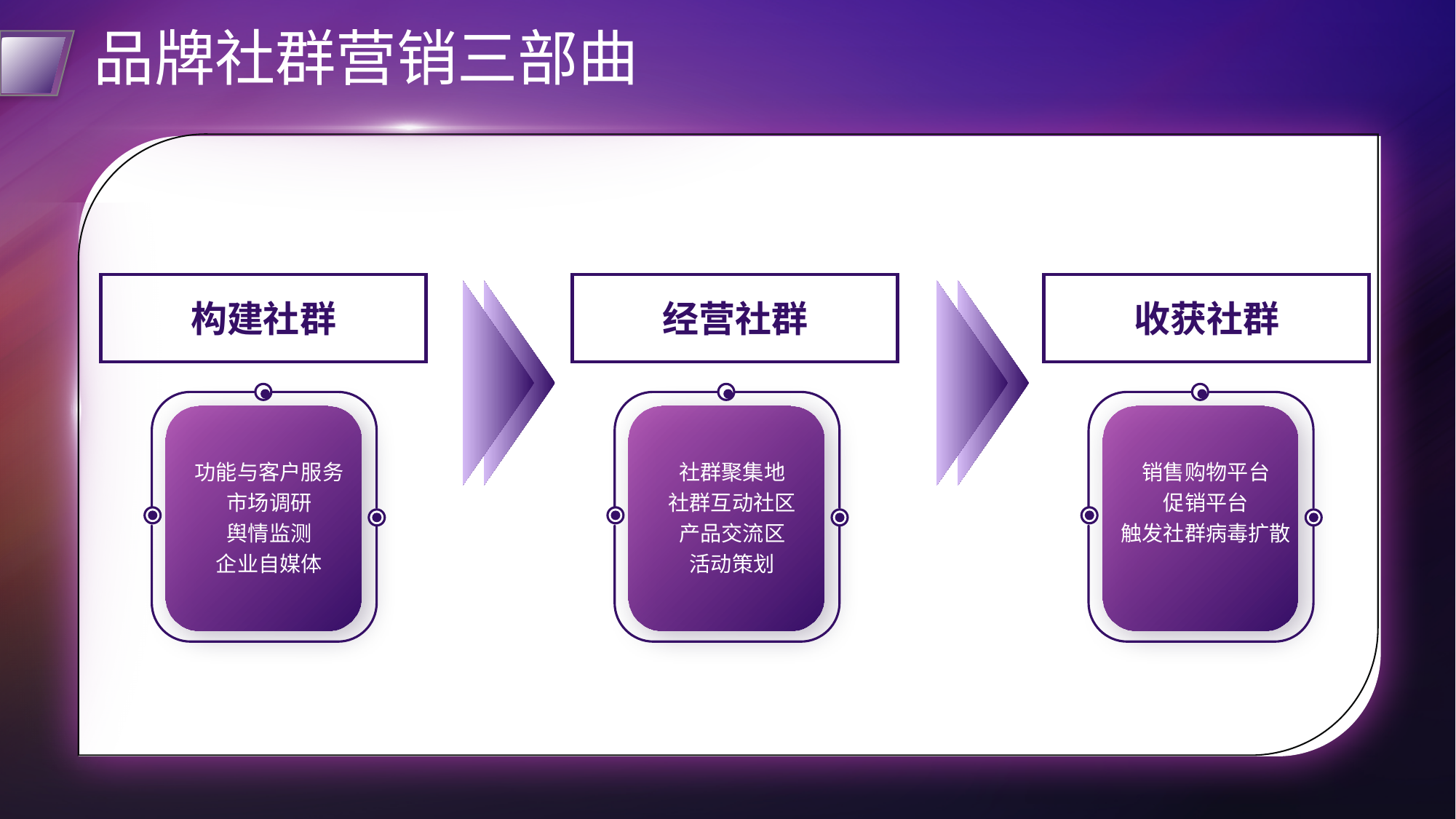

# 品牌社群营销三部曲
构建社群
经营社群
收获社群

功能与客户服务
市场调研
舆情监测
企业自媒体
社群聚集地
社群互动社区
产品交流区
活动策划
销售购物平台
促销平台
触发社群病毒扩散